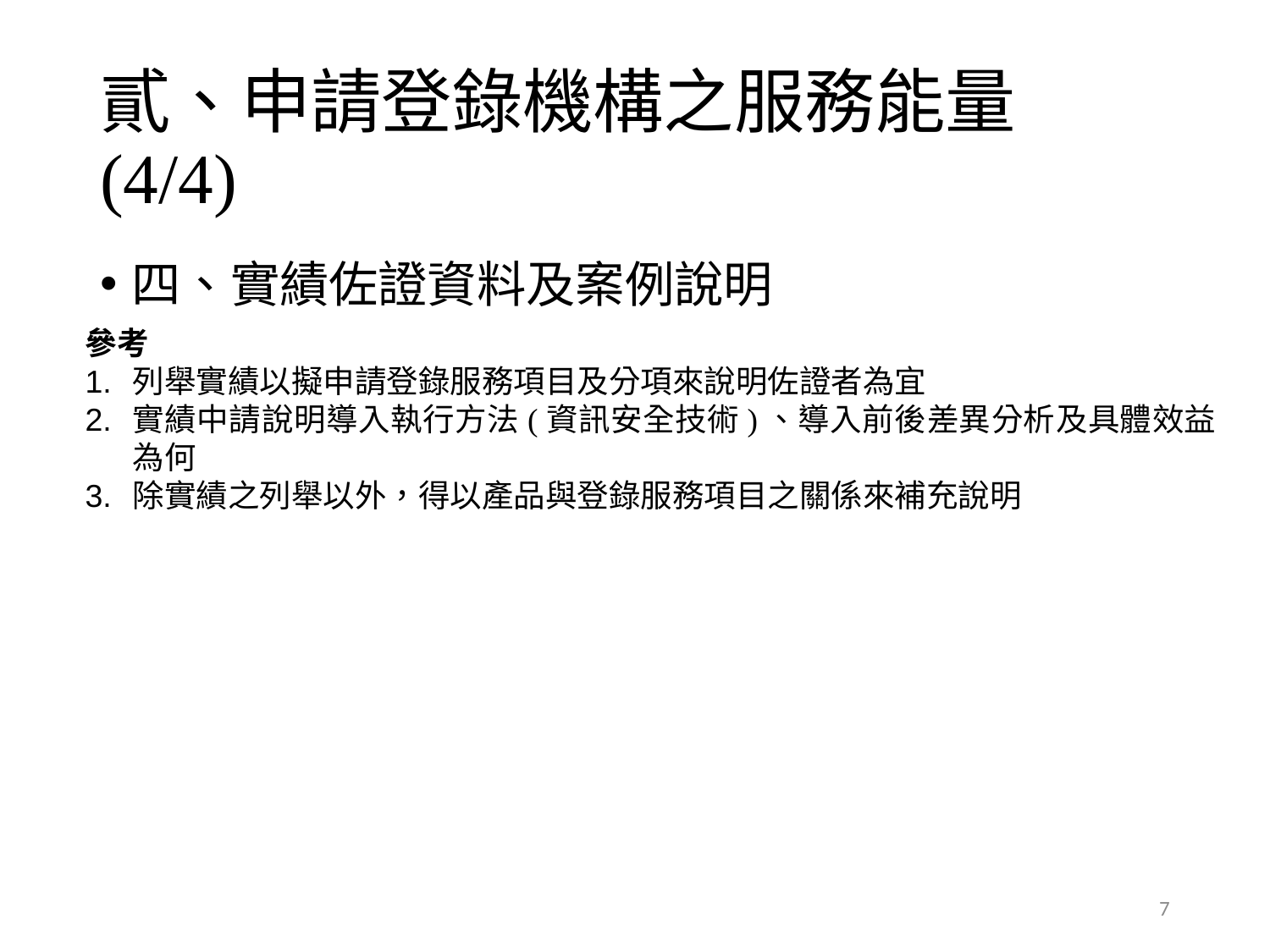

# 貳、申請登錄機構之服務能量(4/4)
四、實績佐證資料及案例說明
參考
列舉實績以擬申請登錄服務項目及分項來說明佐證者為宜
實績中請說明導入執行方法(資訊安全技術)、導入前後差異分析及具體效益為何
除實績之列舉以外，得以產品與登錄服務項目之關係來補充說明
7